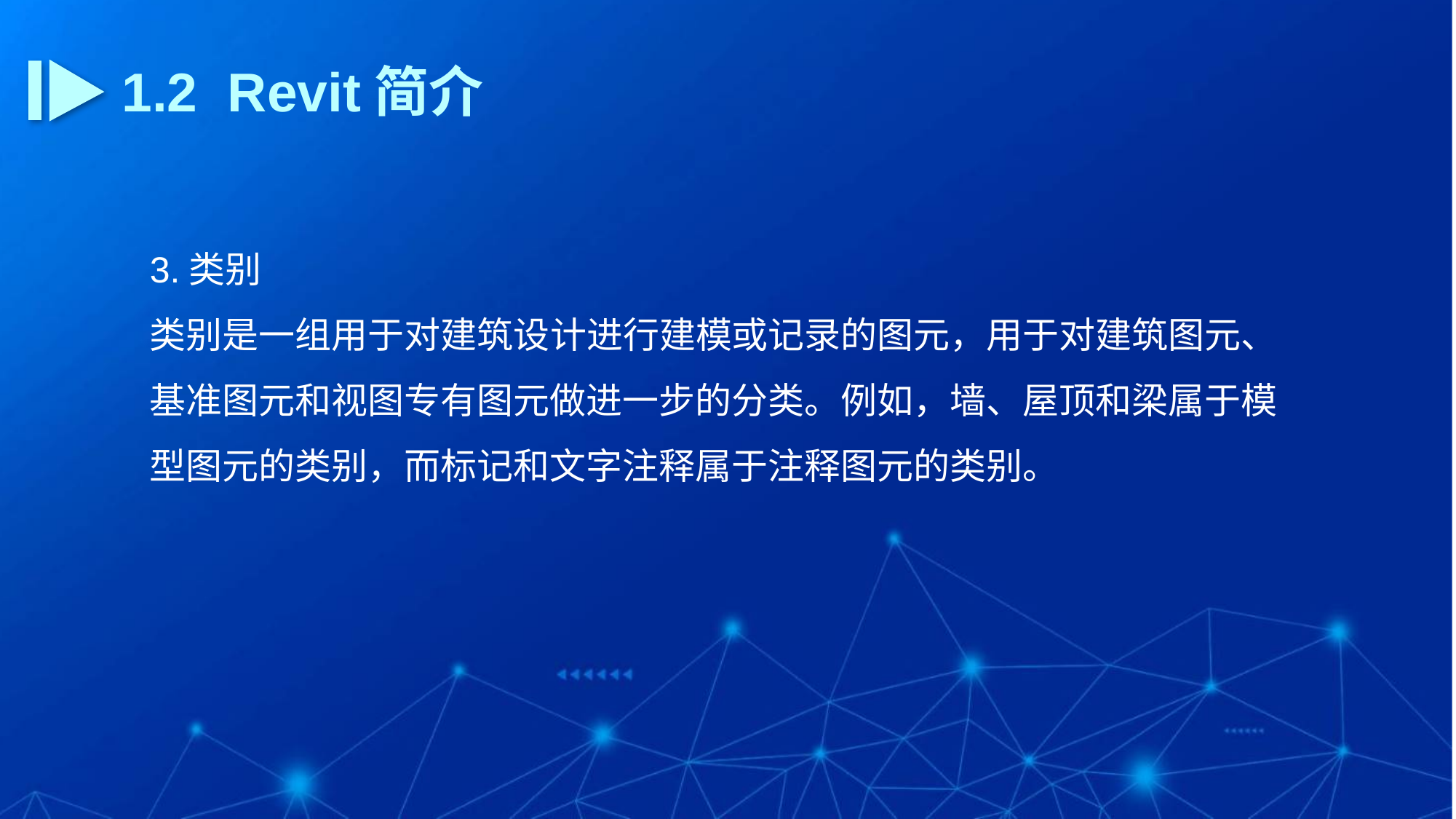

1.2  Revit简介

3.类别
类别是一组用于对建筑设计进行建模或记录的图元，用于对建筑图元、基准图元和视图专有图元做进一步的分类。例如，墙、屋顶和梁属于模型图元的类别，而标记和文字注释属于注释图元的类别。